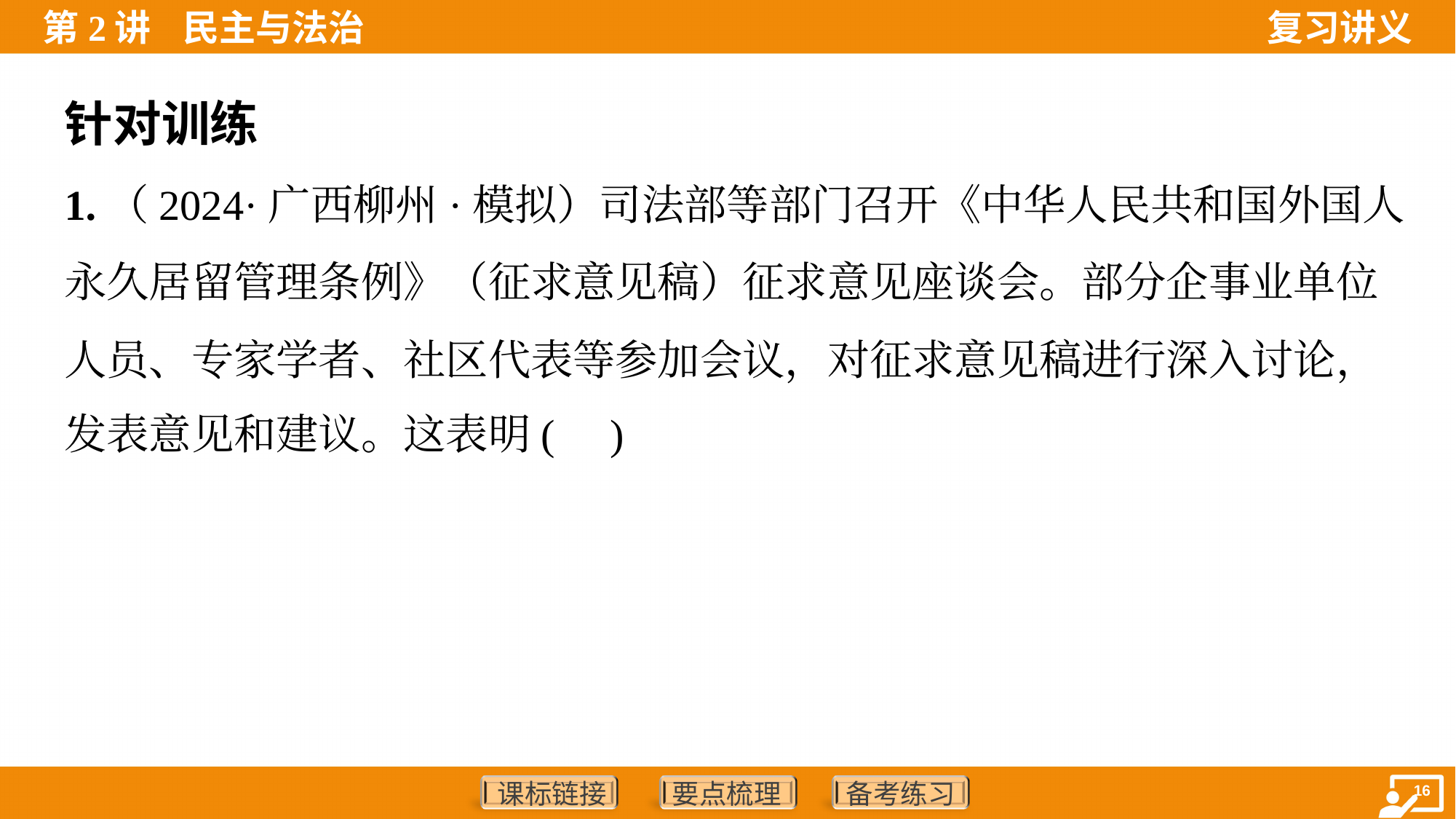

针对训练
1.（2024·广西柳州·模拟）司法部等部门召开《中华人民共和国外国人
永久居留管理条例》（征求意见稿）征求意见座谈会。部分企事业单位
人员、专家学者、社区代表等参加会议，对征求意见稿进行深入讨论，
发表意见和建议。这表明(     )